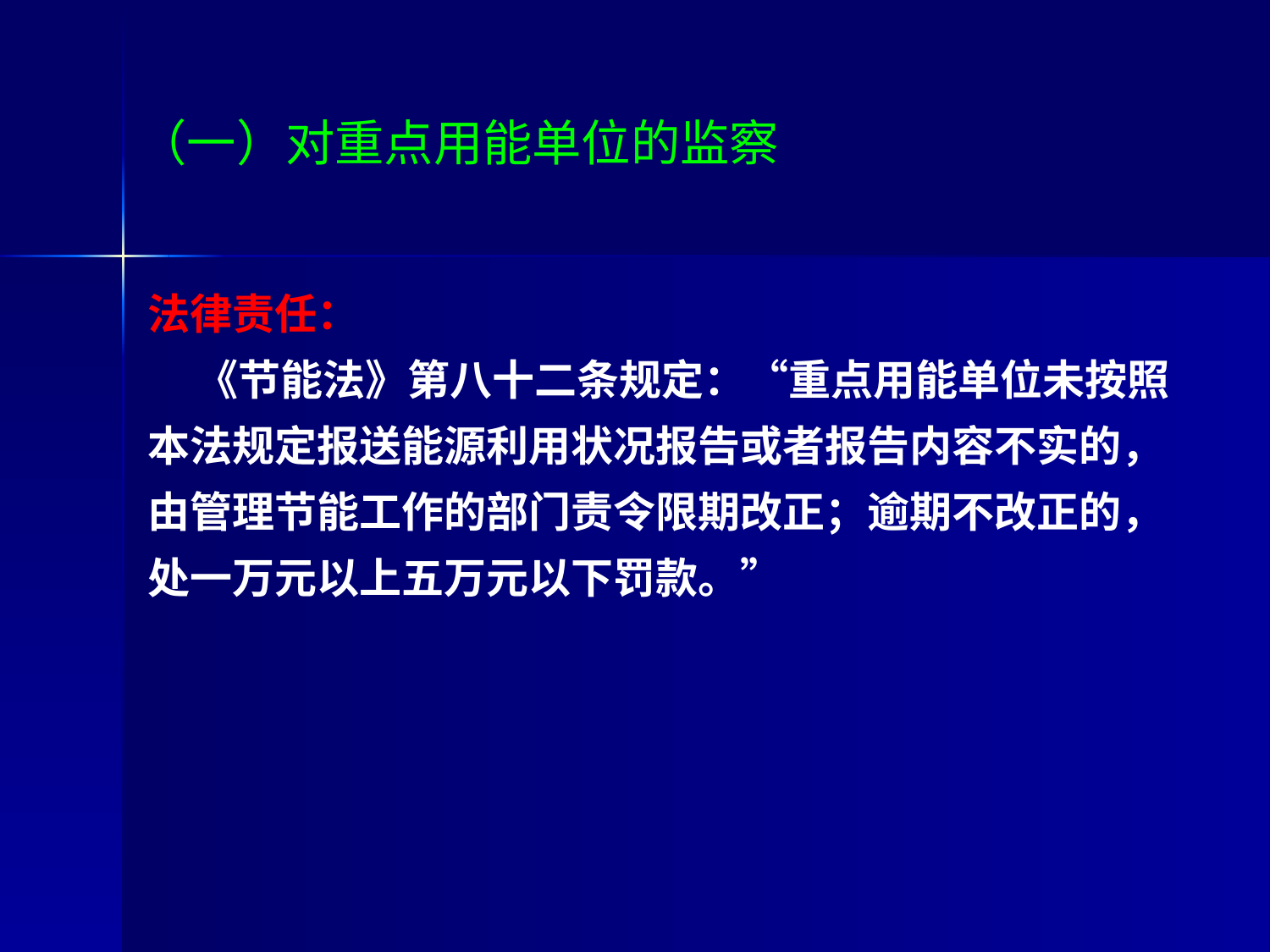

# （一）对重点用能单位的监察
法律责任：
    《节能法》第八十二条规定：“重点用能单位未按照本法规定报送能源利用状况报告或者报告内容不实的，由管理节能工作的部门责令限期改正；逾期不改正的，处一万元以上五万元以下罚款。”